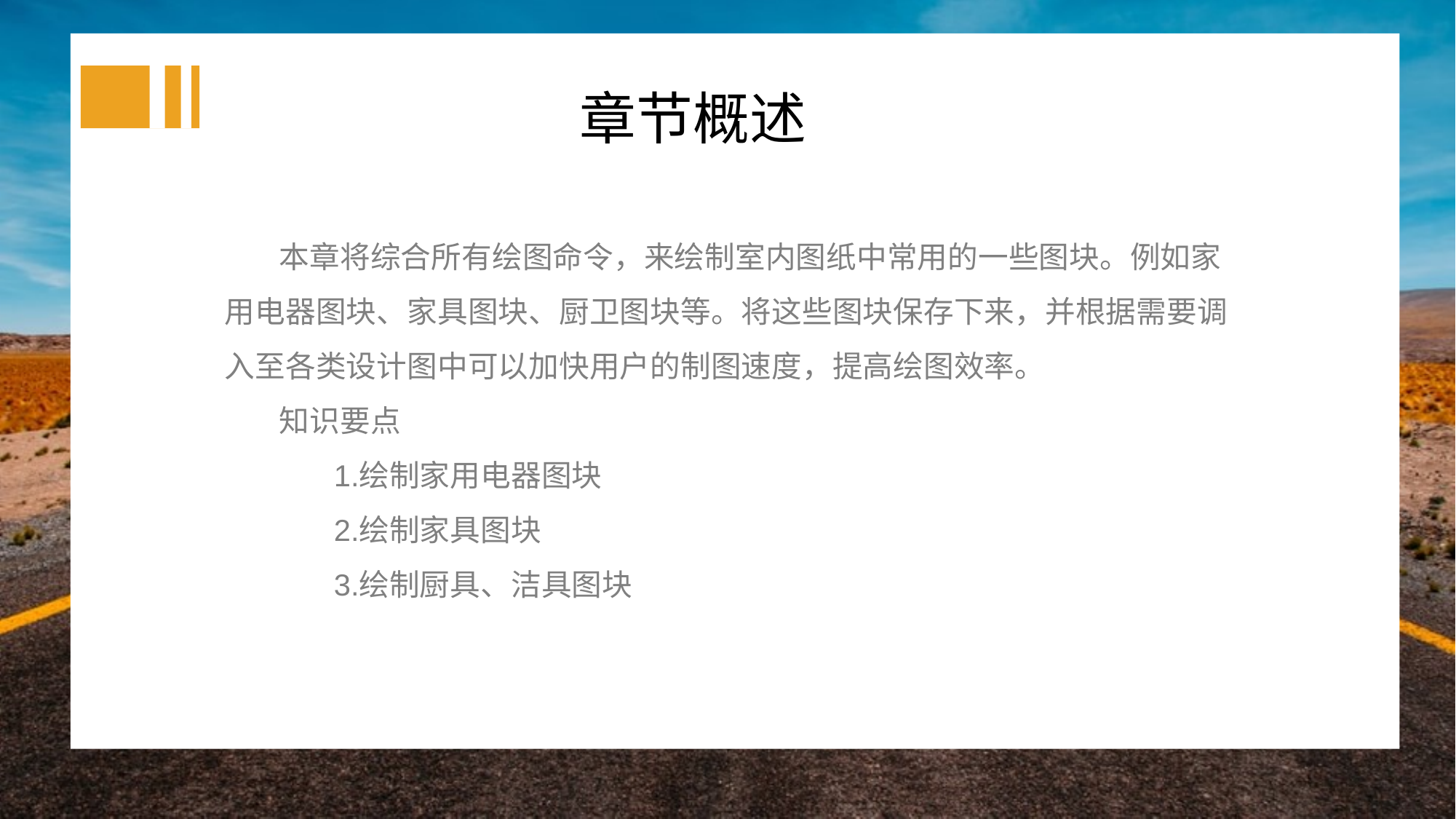

章节概述
本章将综合所有绘图命令，来绘制室内图纸中常用的一些图块。例如家用电器图块、家具图块、厨卫图块等。将这些图块保存下来，并根据需要调入至各类设计图中可以加快用户的制图速度，提高绘图效率。
知识要点
绘制家用电器图块
绘制家具图块
绘制厨具、洁具图块